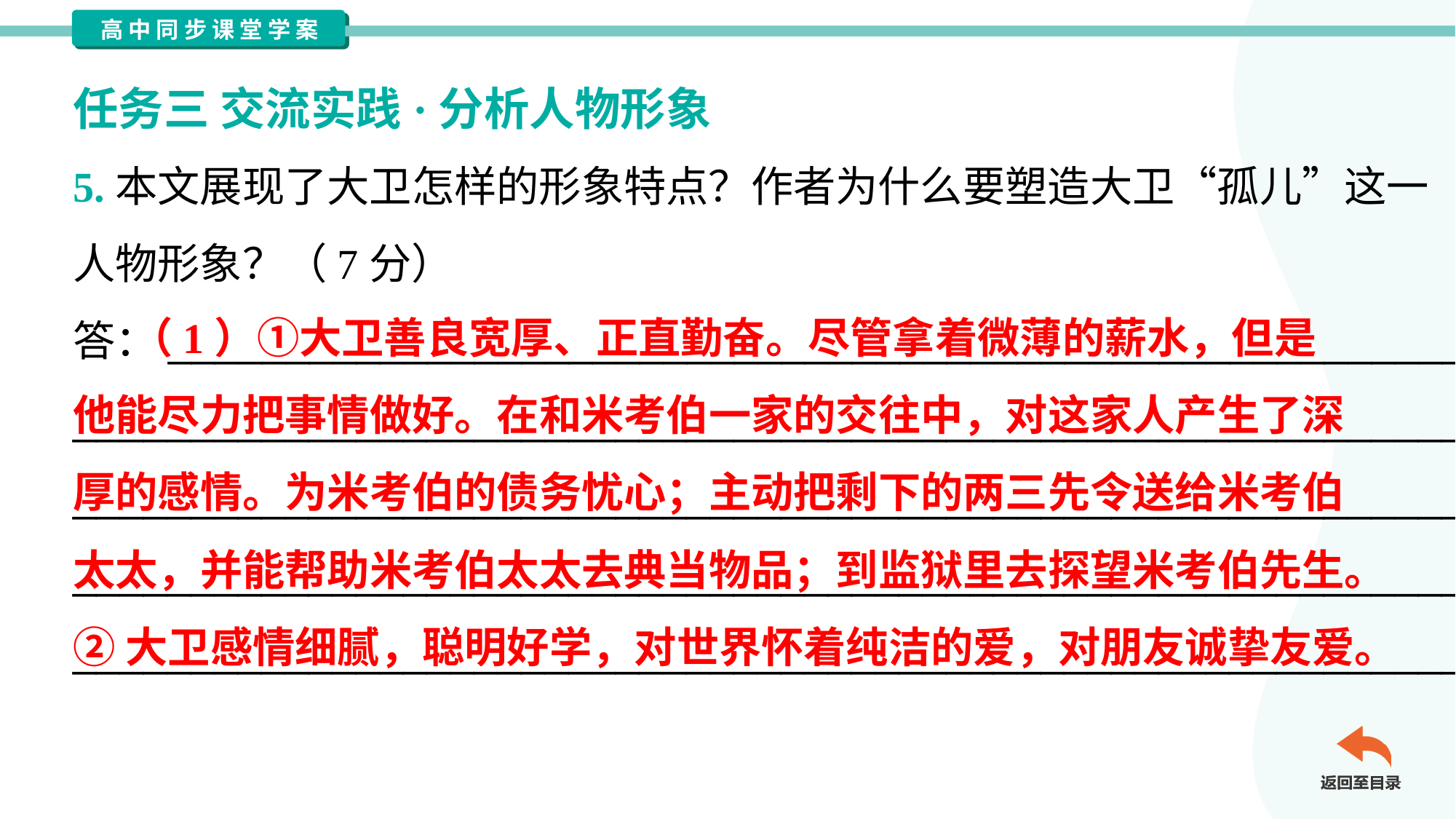

任务三 交流实践·分析人物形象
5.本文展现了大卫怎样的形象特点？作者为什么要塑造大卫“孤儿”这一
人物形象？（7分）
答：_________________________________________________________
_____________________________________________________________
_____________________________________________________________
_____________________________________________________________
_____________________________________________________________
     （1）①大卫善良宽厚、正直勤奋。尽管拿着微薄的薪水，但是
他能尽力把事情做好。在和米考伯一家的交往中，对这家人产生了深
厚的感情。为米考伯的债务忧心；主动把剩下的两三先令送给米考伯
太太，并能帮助米考伯太太去典当物品；到监狱里去探望米考伯先生。
②大卫感情细腻，聪明好学，对世界怀着纯洁的爱，对朋友诚挚友爱。